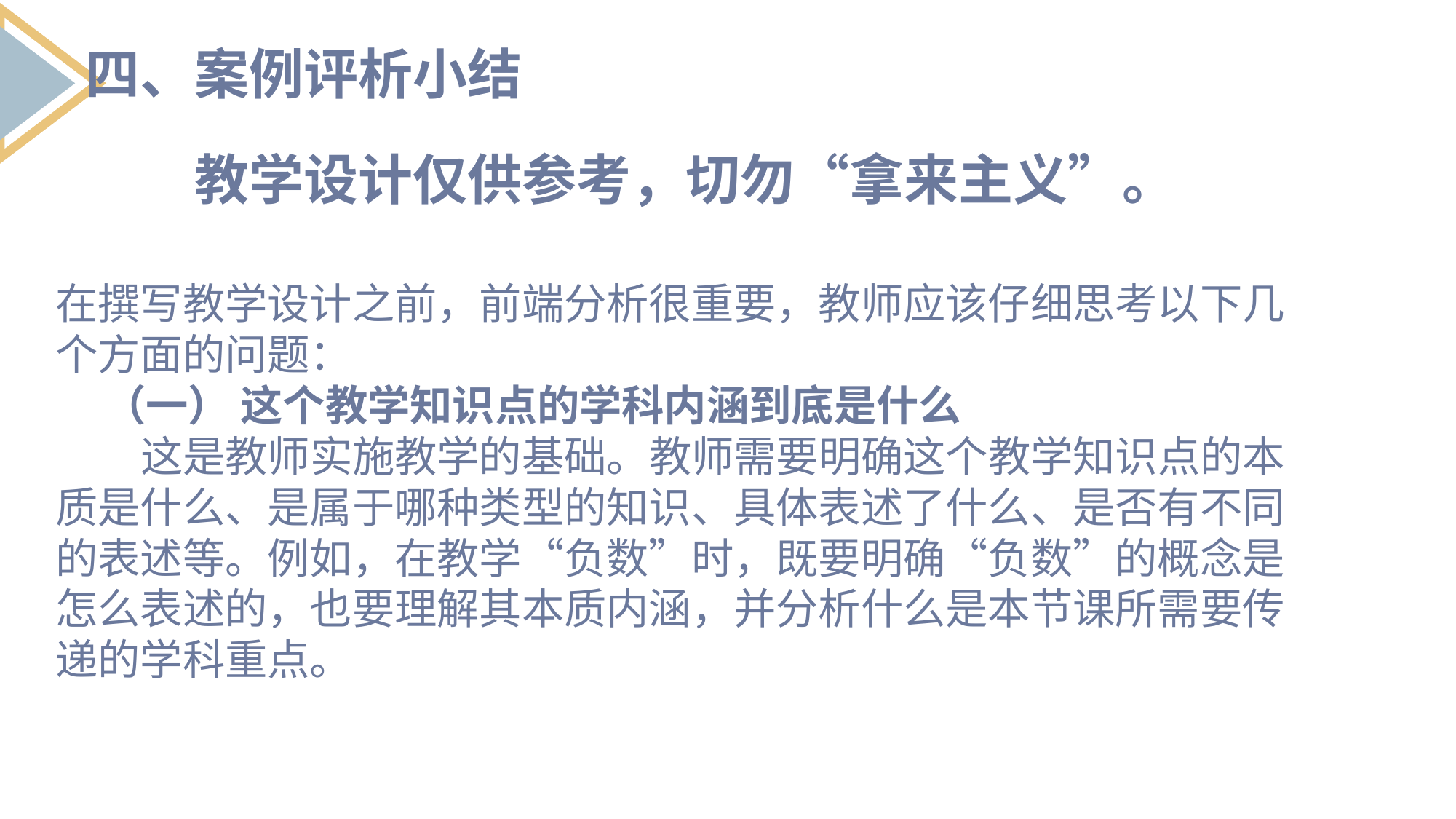

四、案例评析小结

教学设计仅供参考，切勿“拿来主义”。

在撰写教学设计之前，前端分析很重要，教师应该仔细思考以下几个方面的问题：
    （一） 这个教学知识点的学科内涵到底是什么
这是教师实施教学的基础。教师需要明确这个教学知识点的本质是什么、是属于哪种类型的知识、具体表述了什么、是否有不同的表述等。例如，在教学“负数”时，既要明确“负数”的概念是怎么表述的，也要理解其本质内涵，并分析什么是本节课所需要传递的学科重点。
列出要点